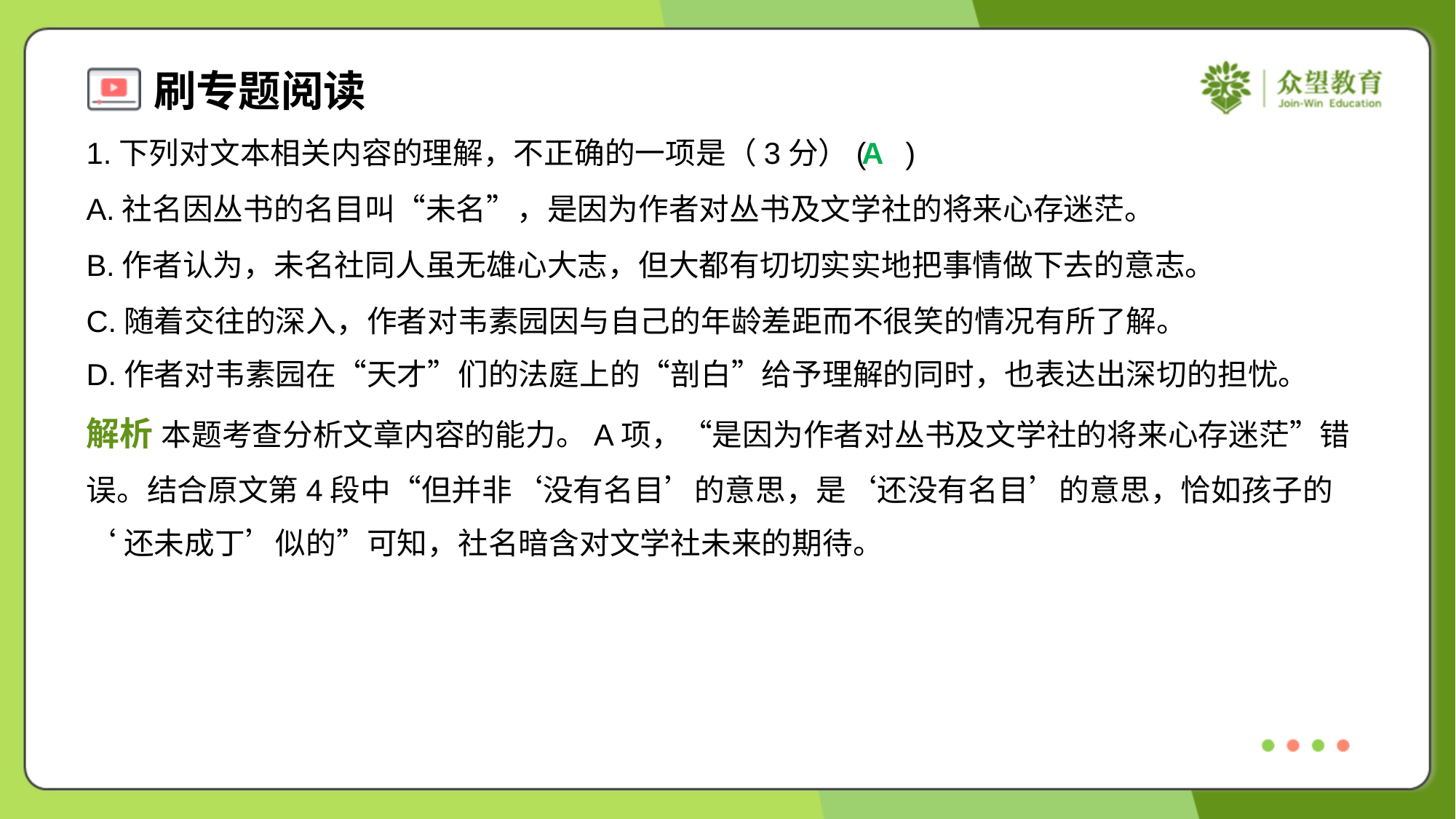

1.下列对文本相关内容的理解，不正确的一项是（3分）(     )
A
A.社名因丛书的名目叫“未名”，是因为作者对丛书及文学社的将来心存迷茫。
B.作者认为，未名社同人虽无雄心大志，但大都有切切实实地把事情做下去的意志。
C.随着交往的深入，作者对韦素园因与自己的年龄差距而不很笑的情况有所了解。
D.作者对韦素园在“天才”们的法庭上的“剖白”给予理解的同时，也表达出深切的担忧。
解析 本题考查分析文章内容的能力。A项，“是因为作者对丛书及文学社的将来心存迷茫”错
误。结合原文第4段中“但并非‘没有名目’的意思，是‘还没有名目’的意思，恰如孩子的
‘还未成丁’似的”可知，社名暗含对文学社未来的期待。